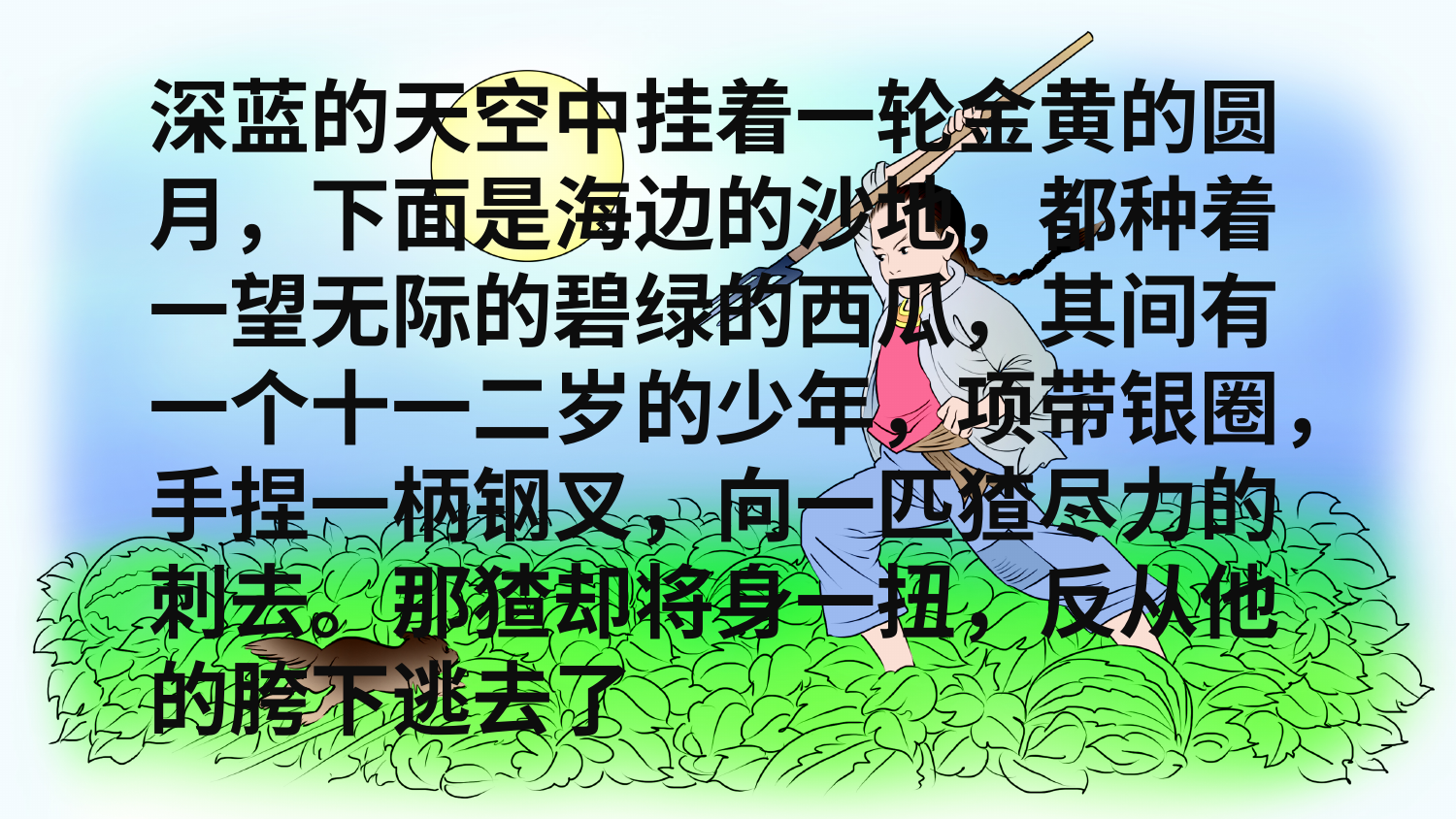

深蓝的天空中挂着一轮金黄的圆月，下面是海边的沙地，都种着一望无际的碧绿的西瓜，其间有一个十一二岁的少年，项带银圈，手捏一柄钢叉，向一匹猹尽力的刺去。那猹却将身一扭，反从他的胯下逃去了